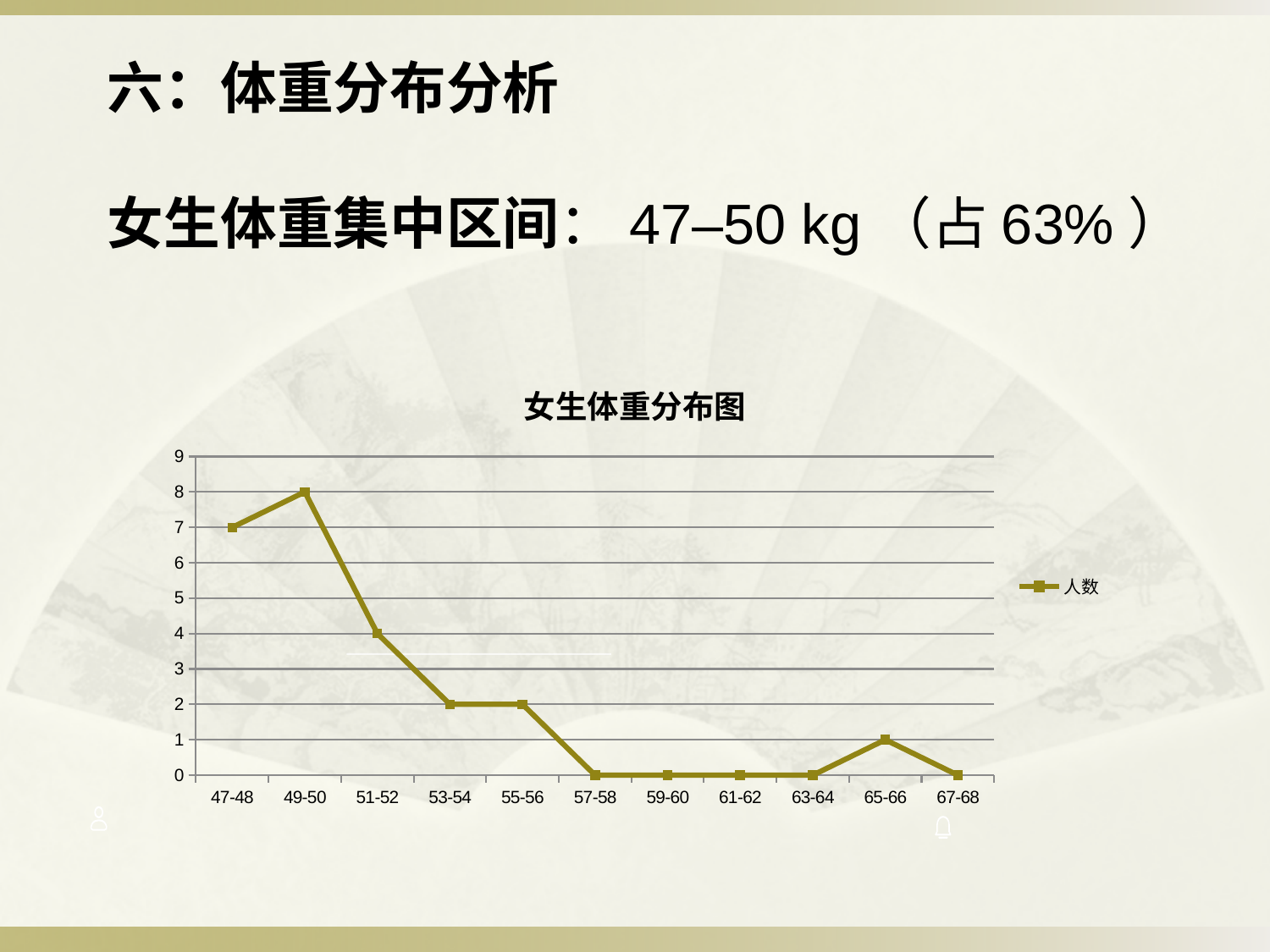

六：体重分布分析

女生体重集中区间：47–50 kg（占63%）

### Chart: 女生体重分布图

| Category | 人数 |
|---|---|
| 47-48 | 7.0 |
| 49-50 | 8.0 |
| 51-52 | 4.0 |
| 53-54 | 2.0 |
| 55-56 | 2.0 |
| 57-58 | 0.0 |
| 59-60 | 0.0 |
| 61-62 | 0.0 |
| 63-64 | 0.0 |
| 65-66 | 1.0 |
| 67-68 | 0.0 |